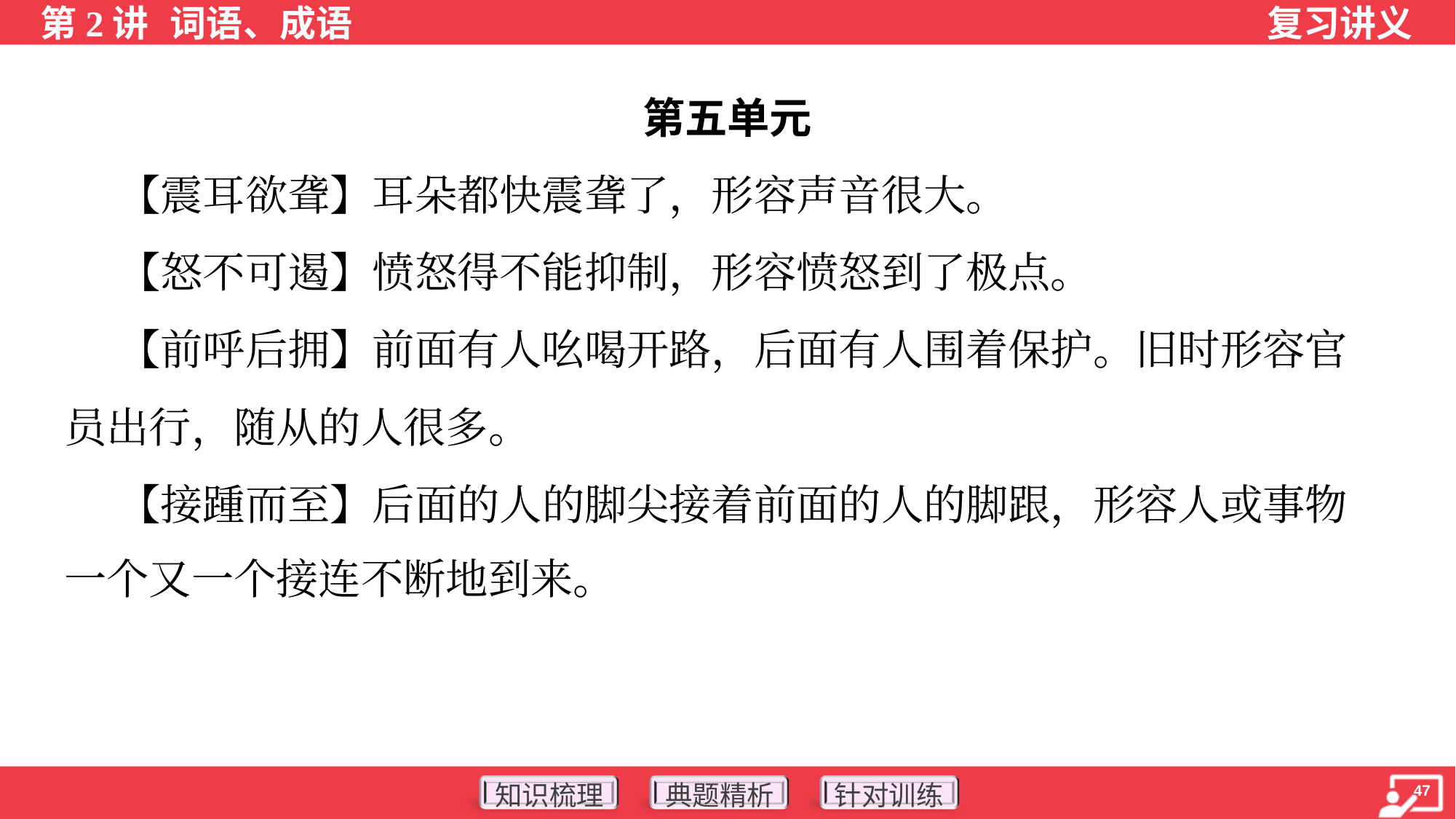

第五单元
    【震耳欲聋】耳朵都快震聋了，形容声音很大。
    【怒不可遏】愤怒得不能抑制，形容愤怒到了极点。
    【前呼后拥】前面有人吆喝开路，后面有人围着保护。旧时形容官
员出行，随从的人很多。
    【接踵而至】后面的人的脚尖接着前面的人的脚跟，形容人或事物
一个又一个接连不断地到来。